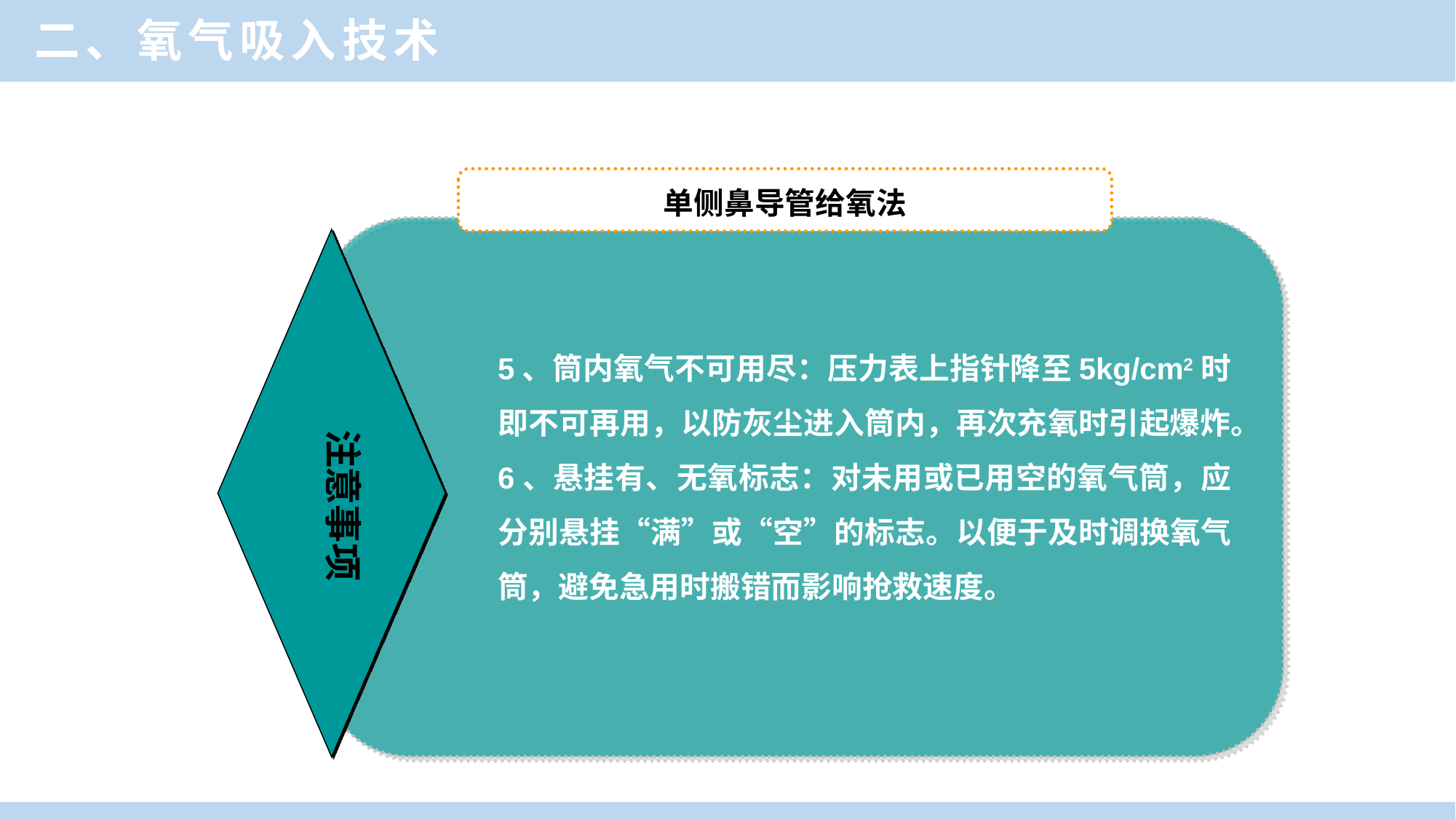

二、氧气吸入技术
单侧鼻导管给氧法

5、筒内氧气不可用尽：压力表上指针降至5kg/cm2时即不可再用，以防灰尘进入筒内，再次充氧时引起爆炸。
6、悬挂有、无氧标志：对未用或已用空的氧气筒，应分别悬挂“满”或“空”的标志。以便于及时调换氧气筒，避免急用时搬错而影响抢救速度。
注意事项